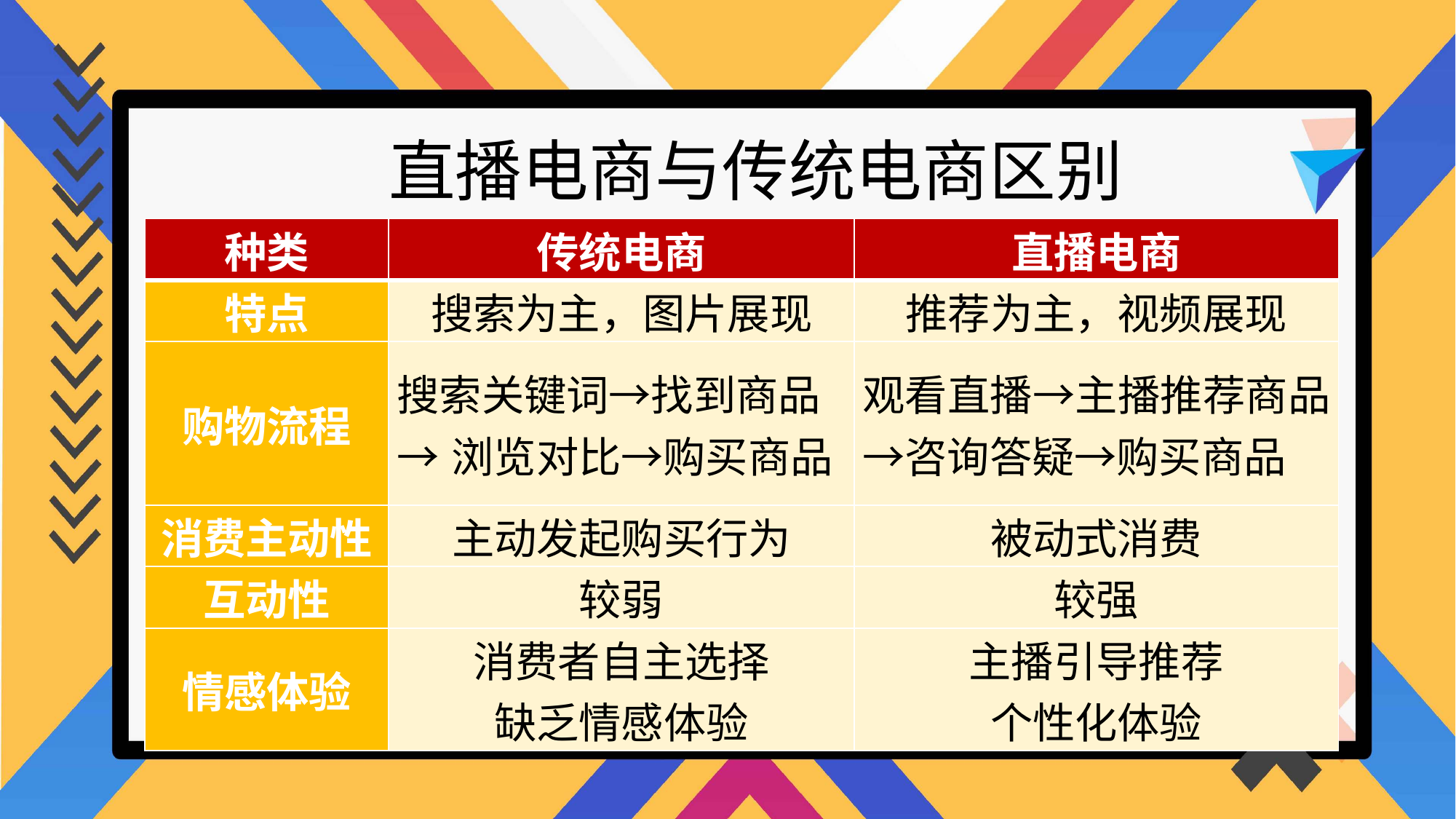

直播电商与传统电商区别
| 种类 | 传统电商 | 直播电商 |
| --- | --- | --- |
| 特点 | 搜索为主，图片展现 | 推荐为主，视频展现 |
| 购物流程 | 搜索关键词→找到商品 →浏览对比→购买商品 | 观看直播→主播推荐商品→咨询答疑→购买商品 |
| 消费主动性 | 主动发起购买行为 | 被动式消费 |
| 互动性 | 较弱 | 较强 |
| 情感体验 | 消费者自主选择 缺乏情感体验 | 主播引导推荐 个性化体验 |